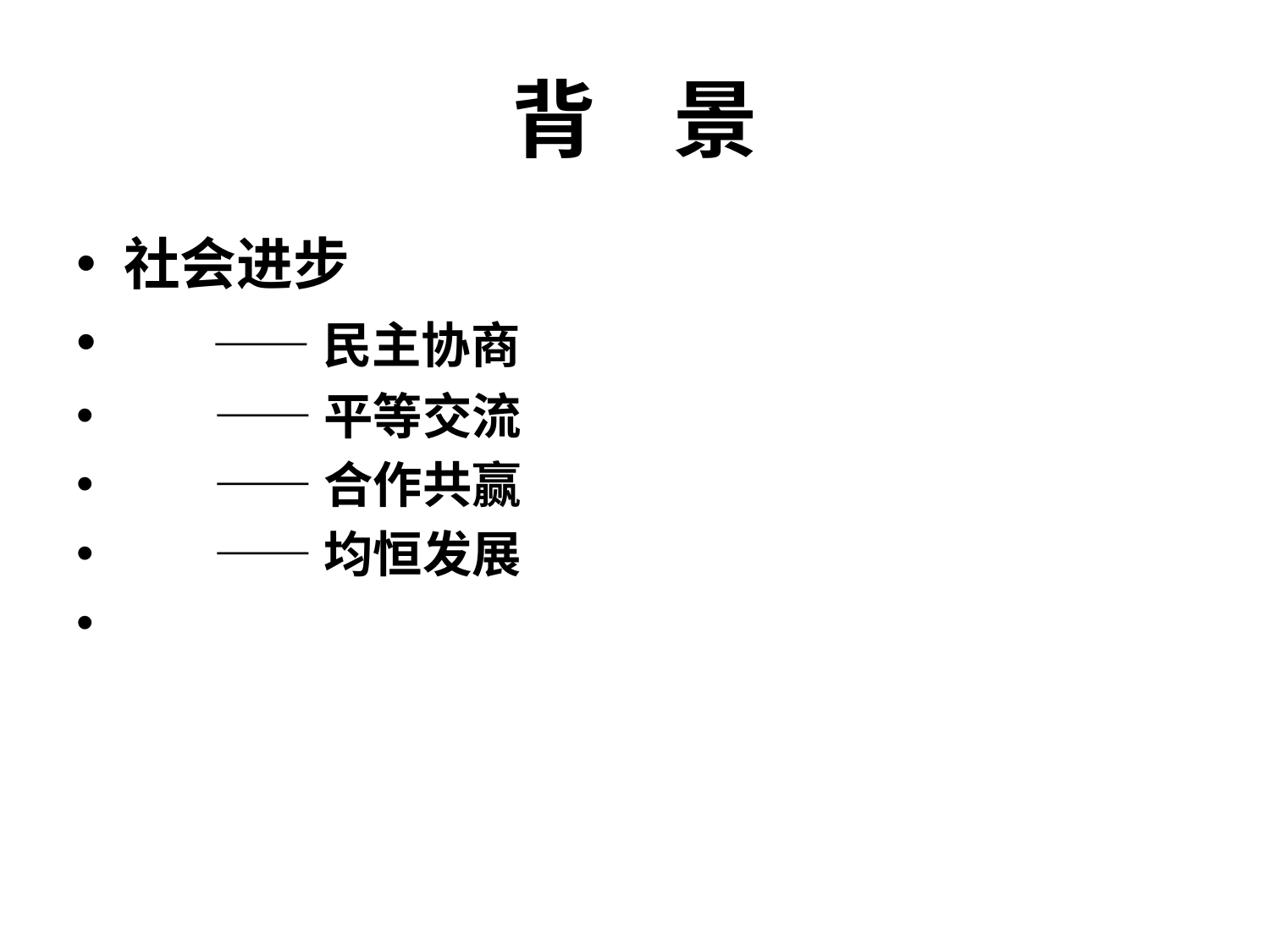

# 背    景
社会进步
       ——民主协商
        ——平等交流
        ——合作共赢
        ——均恒发展